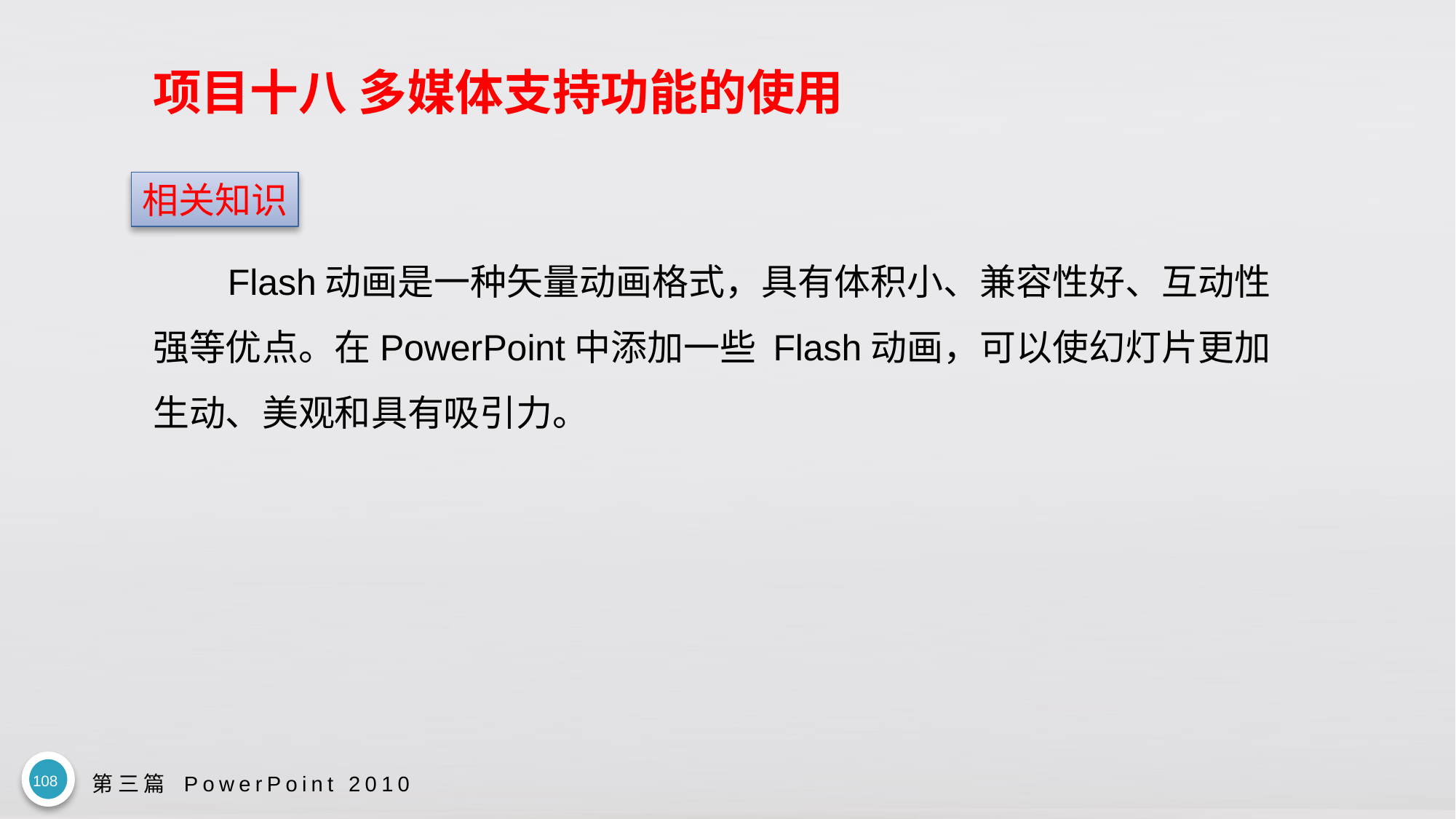

# 项目十八 多媒体支持功能的使用
相关知识
Flash动画是一种矢量动画格式，具有体积小、兼容性好、互动性强等优点。在PowerPoint中添加一些 Flash动画，可以使幻灯片更加生动、美观和具有吸引力。
108